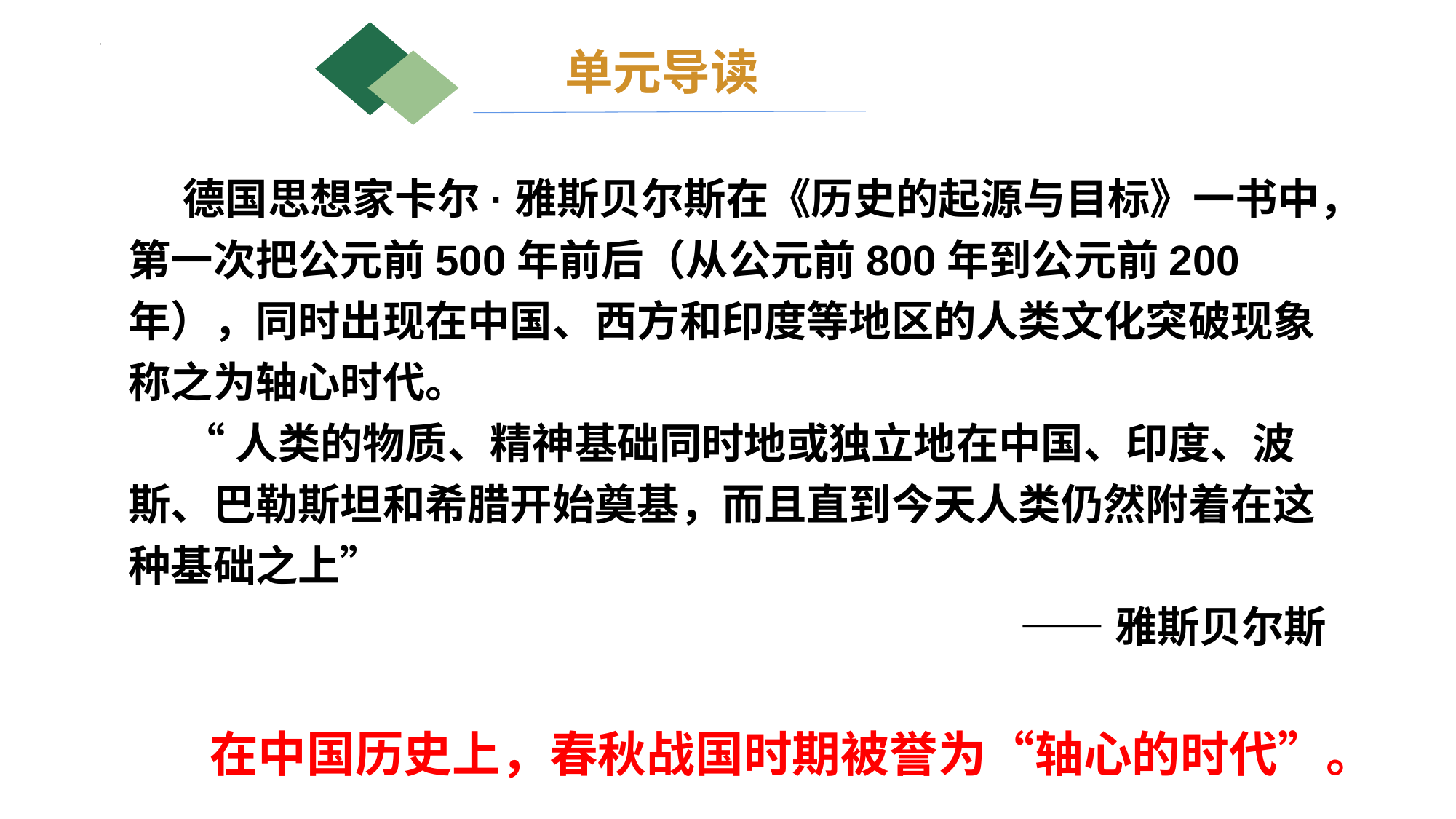

单元导读

德国思想家卡尔·雅斯贝尔斯在《历史的起源与目标》一书中，第一次把公元前500年前后（从公元前800年到公元前200年），同时出现在中国、西方和印度等地区的人类文化突破现象称之为轴心时代。
“人类的物质、精神基础同时地或独立地在中国、印度、波斯、巴勒斯坦和希腊开始奠基，而且直到今天人类仍然附着在这种基础之上”
	——雅斯贝尔斯

在中国历史上，春秋战国时期被誉为“轴心的时代”。